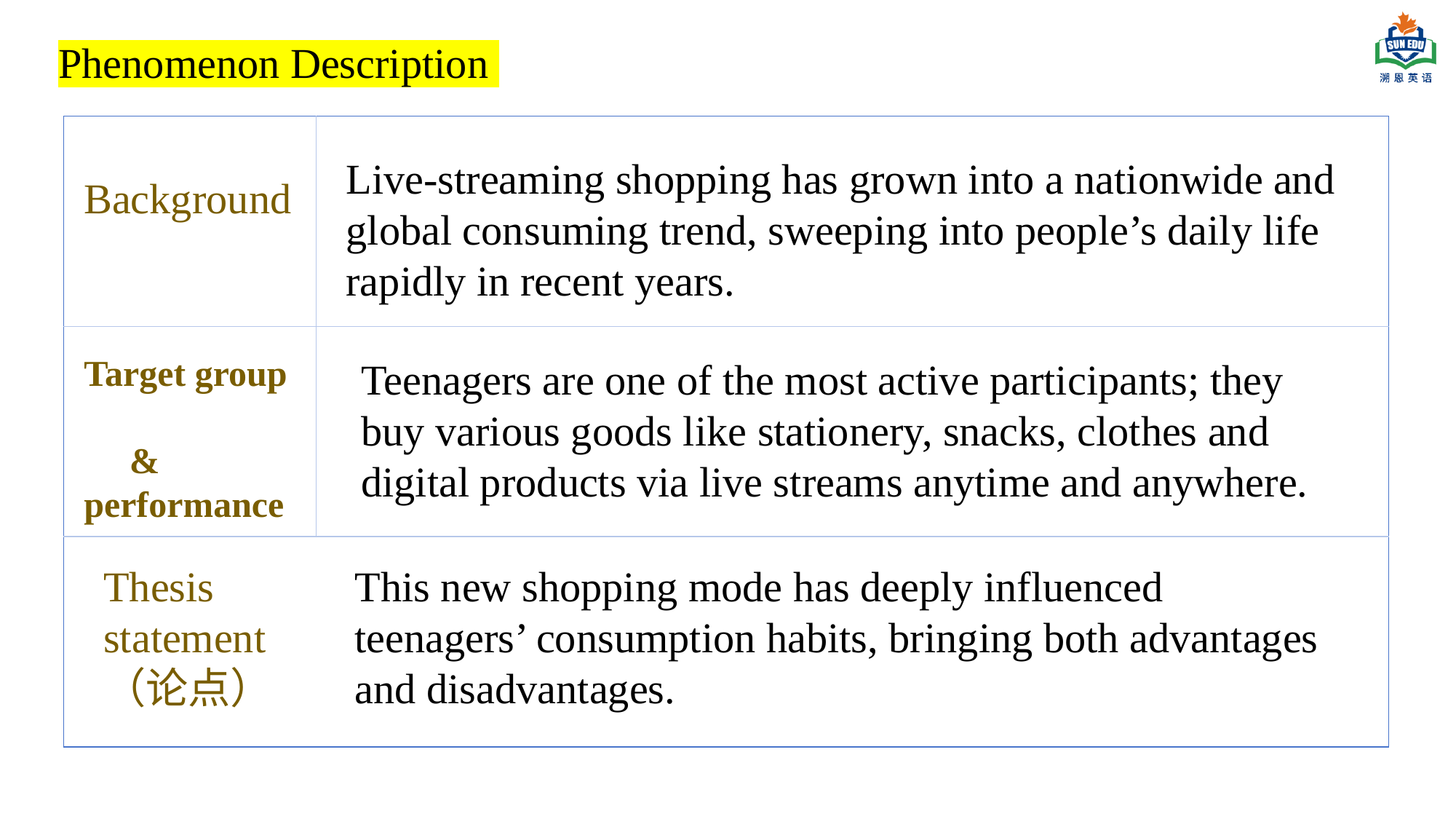

Phenomenon Description
|  |  |
| --- | --- |
|  |  |
|  |  |
Live-streaming shopping has grown into a nationwide and global consuming trend, sweeping into people’s daily life rapidly in recent years.
Background
Target group
     & performance
Teenagers are one of the most active participants; they buy various goods like stationery, snacks, clothes and digital products via live streams anytime and anywhere.
Thesis statement
（论点）
This new shopping mode has deeply influenced teenagers’ consumption habits, bringing both advantages and disadvantages.